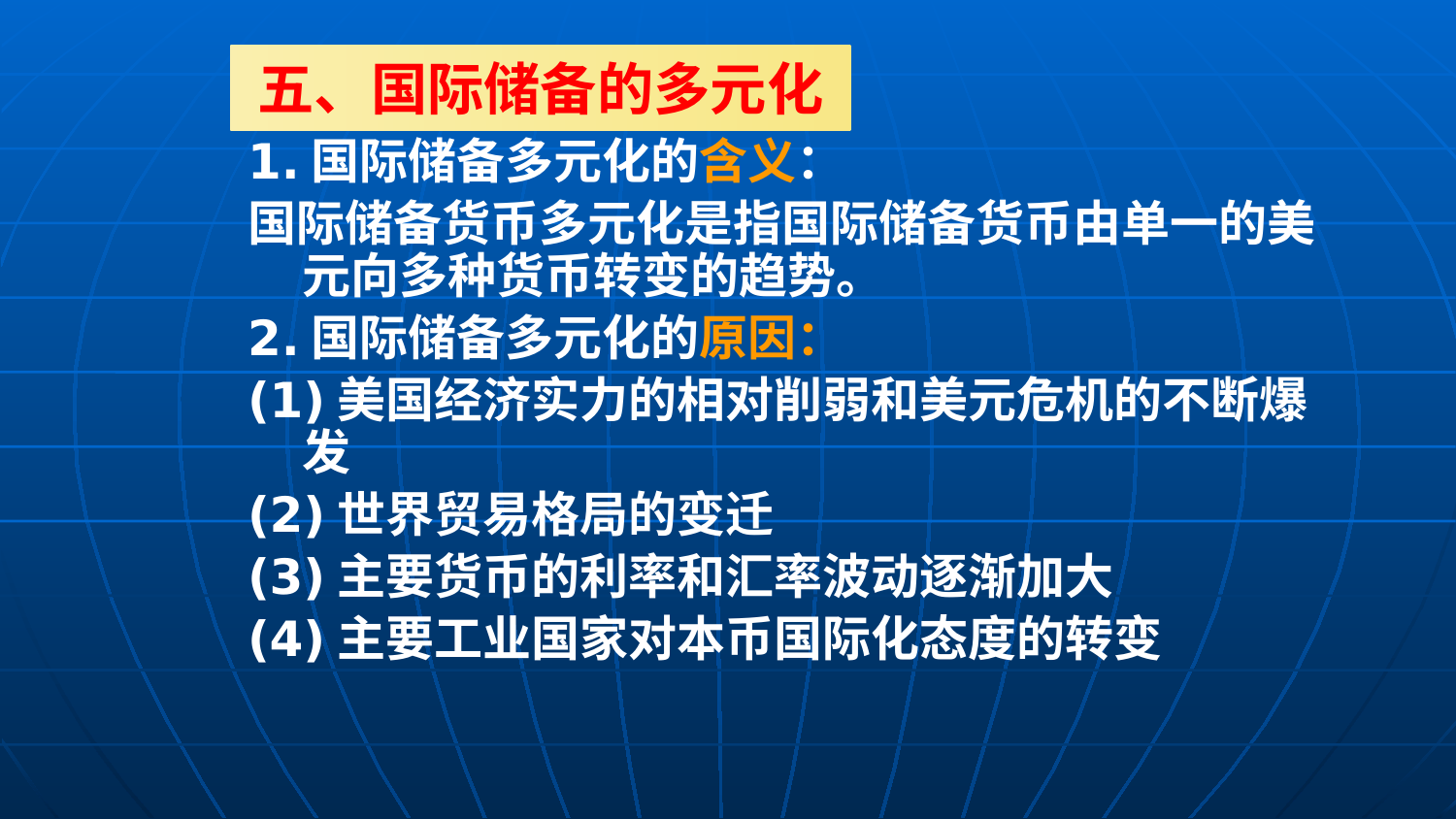

五、国际储备的多元化

1.国际储备多元化的含义：
国际储备货币多元化是指国际储备货币由单一的美元向多种货币转变的趋势。
2.国际储备多元化的原因：
(1)美国经济实力的相对削弱和美元危机的不断爆发
(2)世界贸易格局的变迁
(3)主要货币的利率和汇率波动逐渐加大
(4)主要工业国家对本币国际化态度的转变